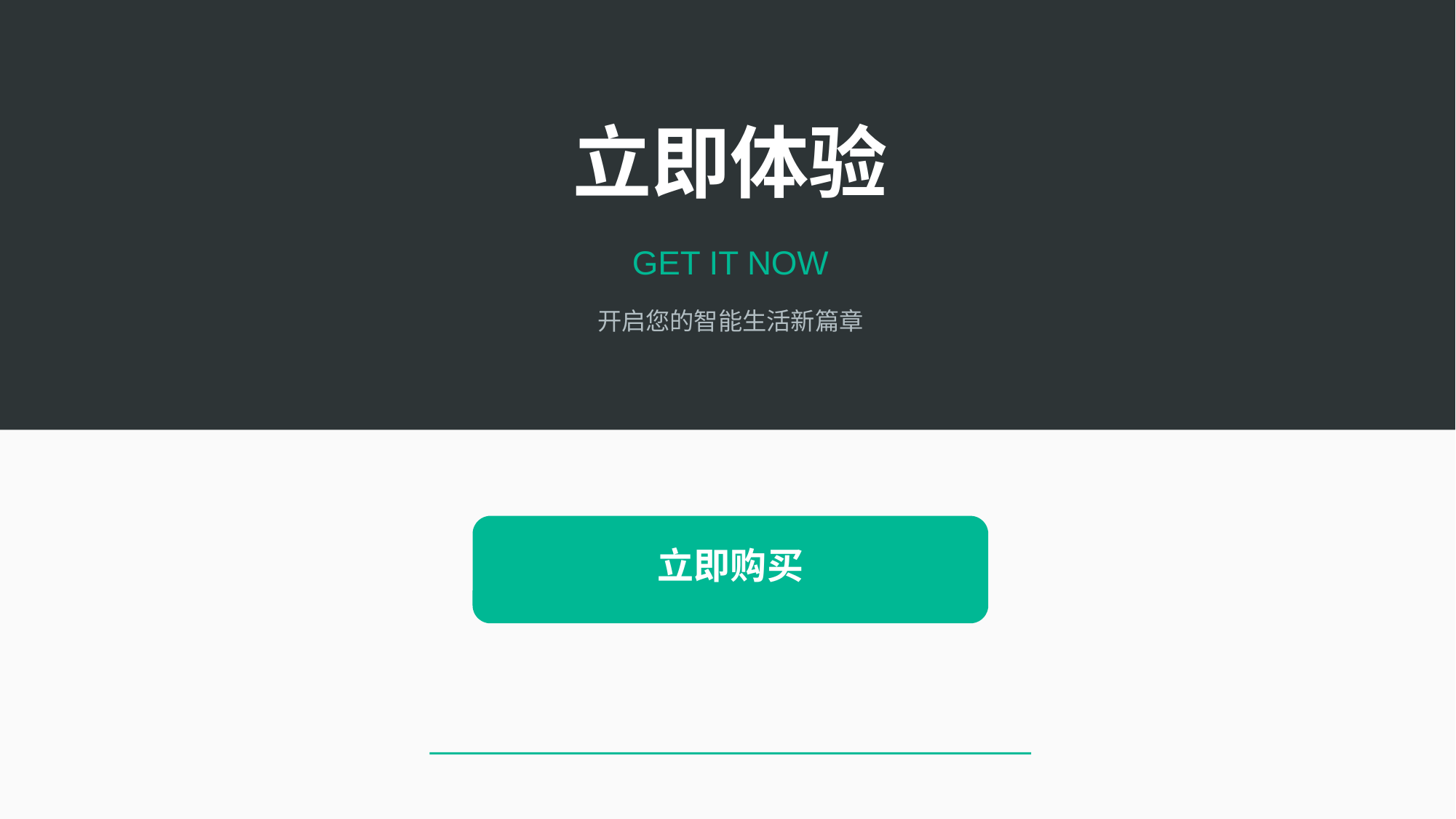

核心功能
产品对比
核心亮点

立即体验
KEY FEATURES
COMPARISON
HIGHLIGHTS

MINIMAL

高性能处理器

GET IT NOW

RMB 2999
超长续航72小时
开启您的智能生活新篇章

极简产品
产品图片
智能AI助手

Minimal Product Introduction

立即购买
产品介绍模板
产品名称
2026
PRODUCT NAME